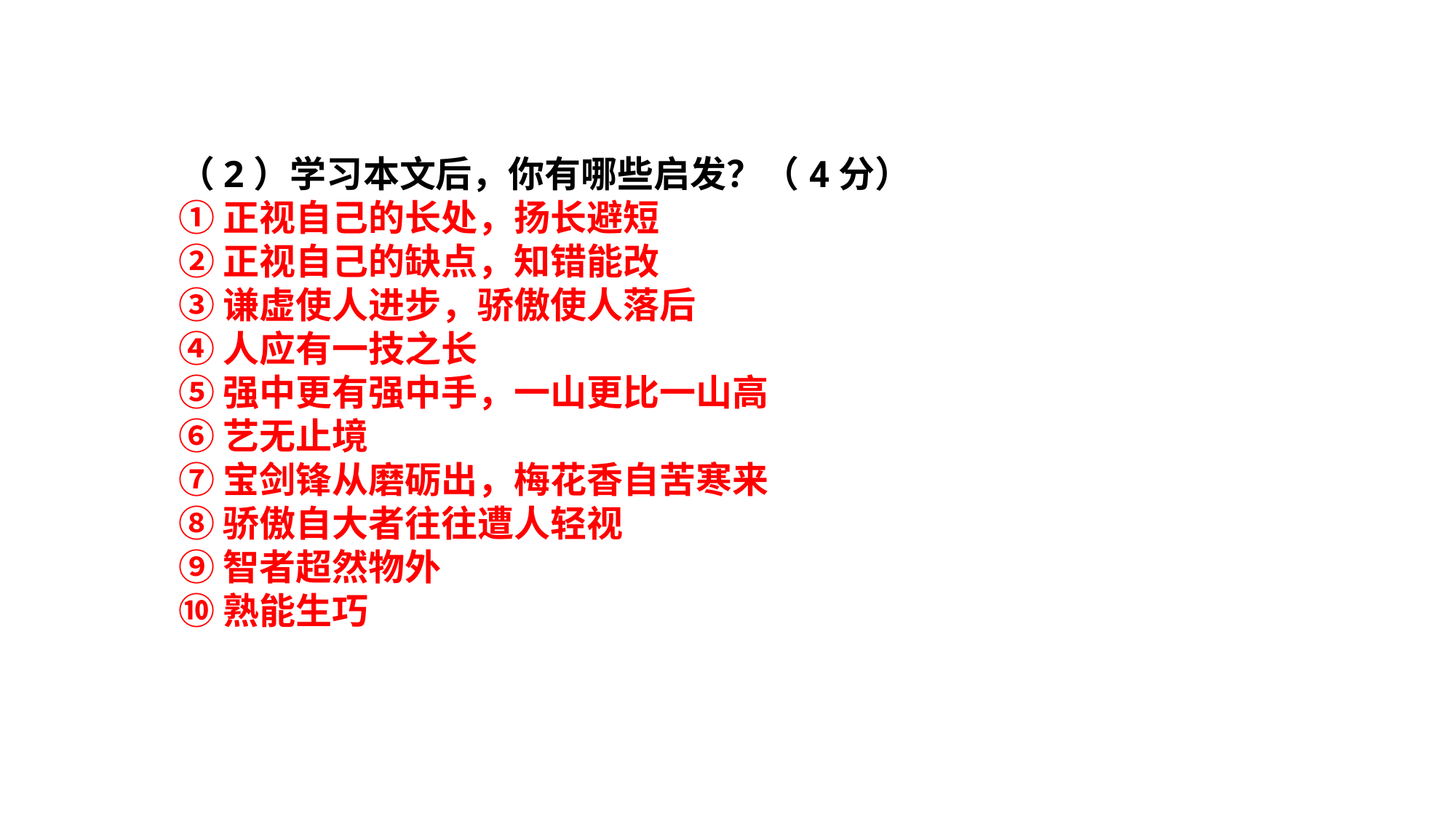

（2）学习本文后，你有哪些启发？（4分）
①正视自己的长处，扬长避短
②正视自己的缺点，知错能改
③谦虚使人进步，骄傲使人落后
④人应有一技之长
⑤强中更有强中手，一山更比一山高
⑥艺无止境
⑦宝剑锋从磨砺出，梅花香自苦寒来
⑧骄傲自大者往往遭人轻视
⑨智者超然物外
⑩熟能生巧